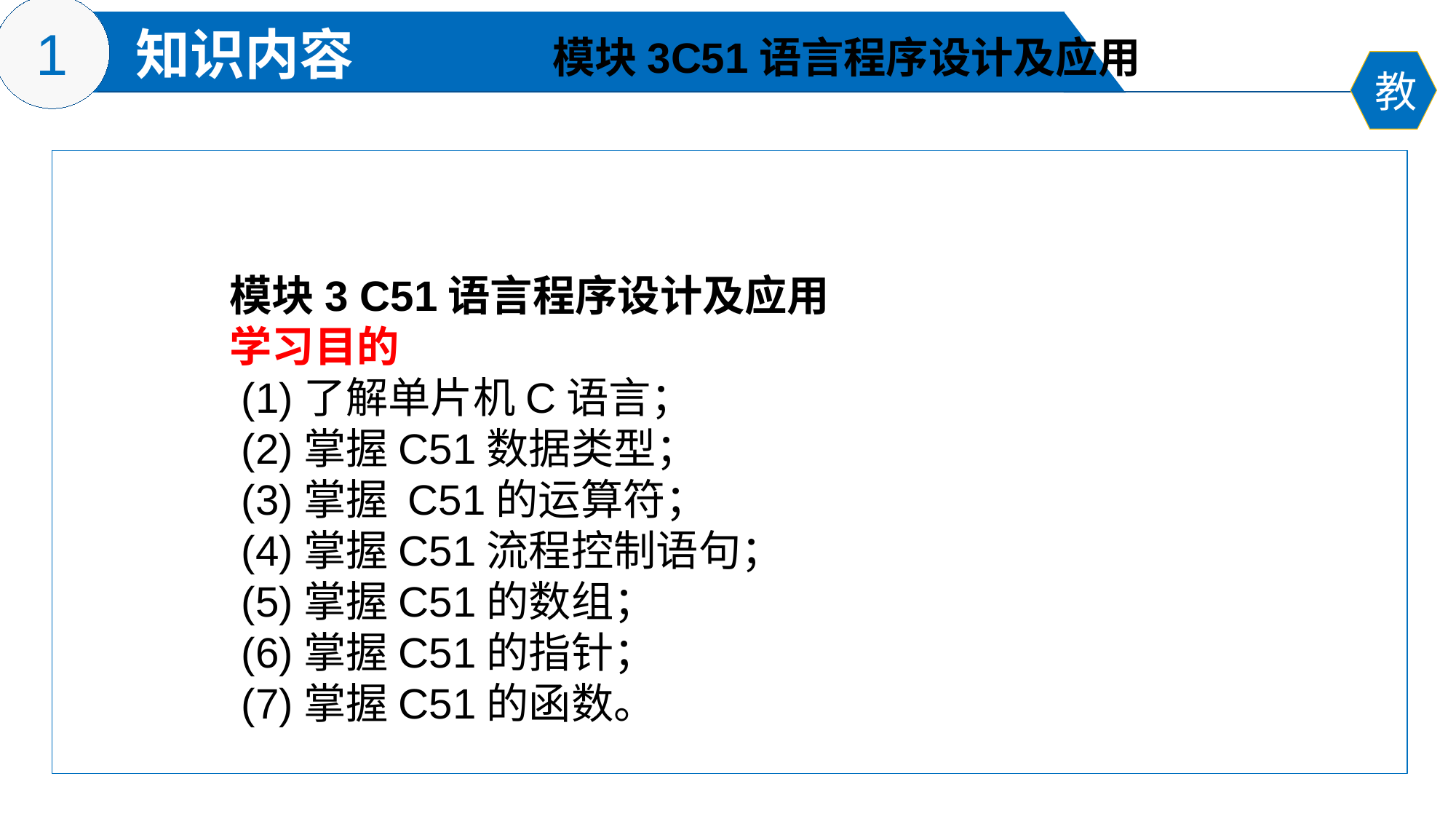

模块3C51语言程序设计及应用
模块3 C51语言程序设计及应用
学习目的
 (1)了解单片机C语言；
 (2)掌握C51数据类型；
 (3)掌握 C51的运算符；
 (4)掌握C51流程控制语句；
 (5)掌握C51的数组；
 (6)掌握C51的指针；
 (7)掌握C51的函数。